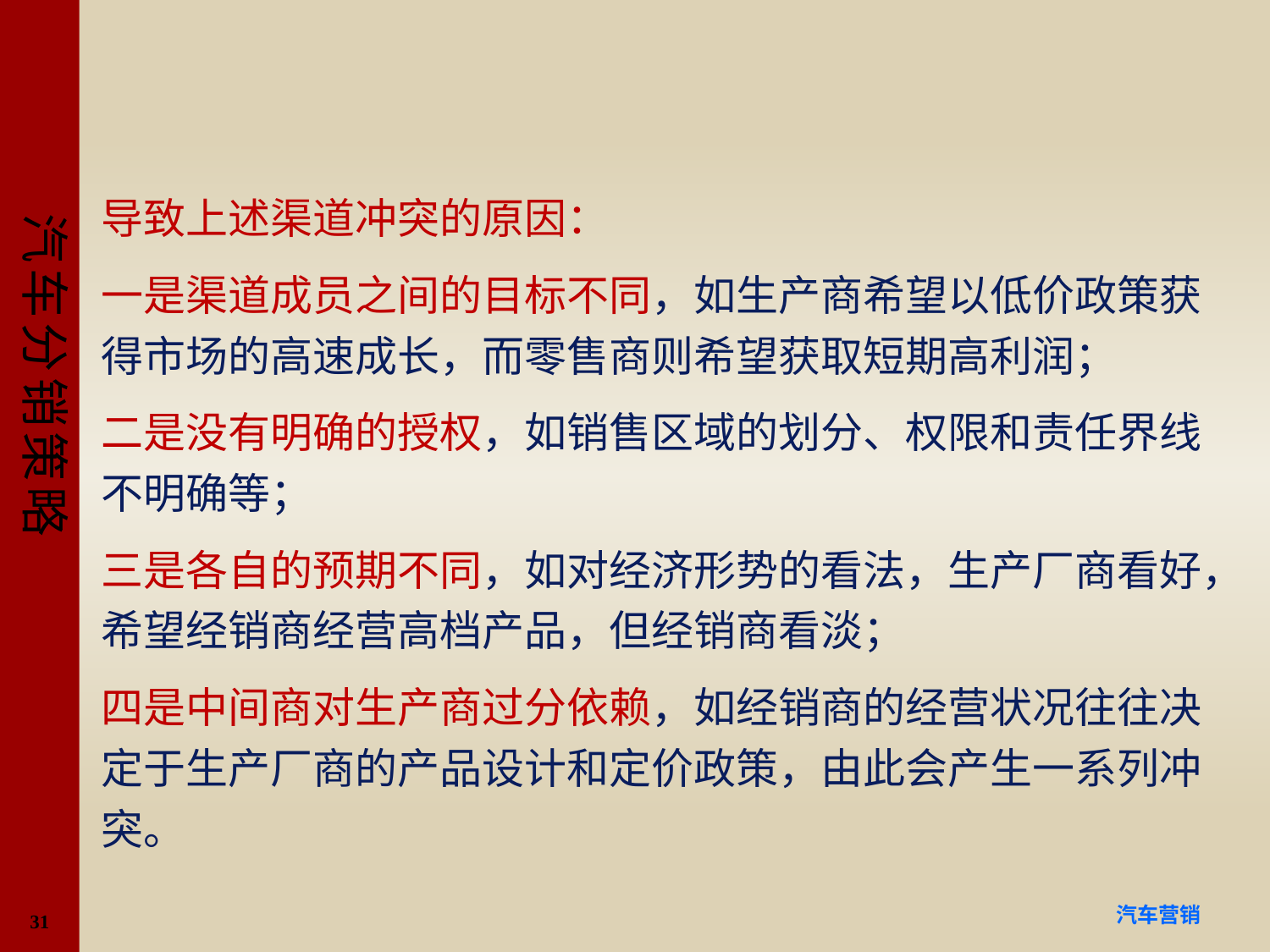

#
导致上述渠道冲突的原因：
一是渠道成员之间的目标不同，如生产商希望以低价政策获得市场的高速成长，而零售商则希望获取短期高利润；
二是没有明确的授权，如销售区域的划分、权限和责任界线不明确等；
三是各自的预期不同，如对经济形势的看法，生产厂商看好，希望经销商经营高档产品，但经销商看淡；
四是中间商对生产商过分依赖，如经销商的经营状况往往决定于生产厂商的产品设计和定价政策，由此会产生一系列冲突。
31